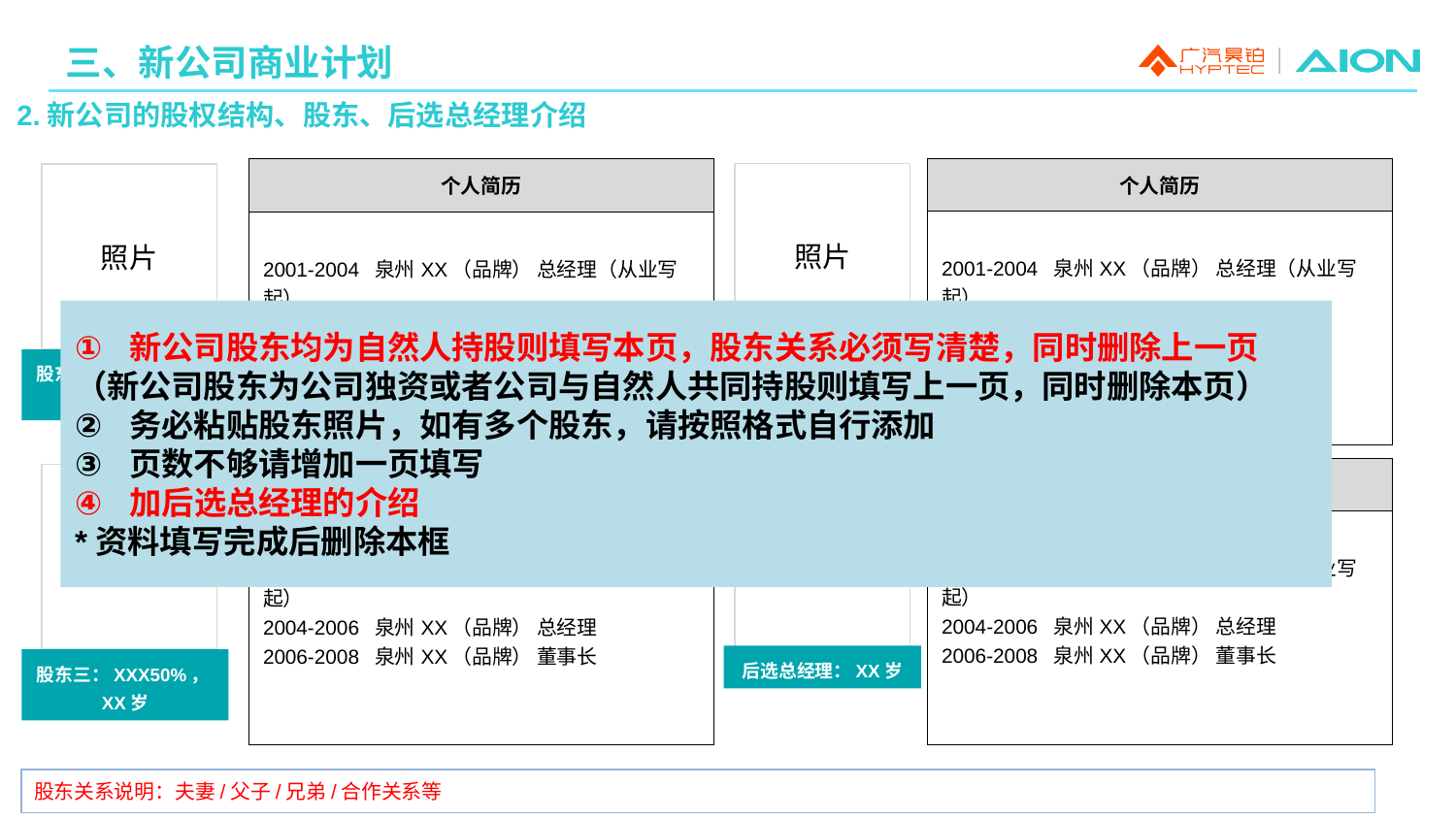

三、新公司商业计划
2.新公司的股权结构、股东、后选总经理介绍
| 个人简历 |
| --- |
| 2001-2004 泉州XX（品牌） 总经理（从业写起） 2004-2006 泉州XX（品牌） 总经理 2006-2008 泉州XX（品牌） 董事长 |
| 个人简历 |
| --- |
| 2001-2004 泉州XX（品牌） 总经理（从业写起） 2004-2006 泉州XX（品牌） 总经理 2006-2008 泉州XX（品牌） 董事长 |
照片
照片
新公司股东均为自然人持股则填写本页，股东关系必须写清楚，同时删除上一页
（新公司股东为公司独资或者公司与自然人共同持股则填写上一页，同时删除本页）
务必粘贴股东照片，如有多个股东，请按照格式自行添加
页数不够请增加一页填写
加后选总经理的介绍
*资料填写完成后删除本框
股东二：XXX30%，
XX岁
股东一：XXX60%，XX岁
| 个人简历 |
| --- |
| 2001-2004 泉州XX（品牌） 总经理（从业写起） 2004-2006 泉州XX（品牌） 总经理 2006-2008 泉州XX（品牌） 董事长 |
| 个人简历 |
| --- |
| 2001-2004 泉州XX（品牌） 总经理（从业写起） 2004-2006 泉州XX（品牌） 总经理 2006-2008 泉州XX（品牌） 董事长 |
照片
照片
后选总经理：XX岁
股东三：XXX50%，XX岁
股东关系说明：夫妻/父子/兄弟/合作关系等